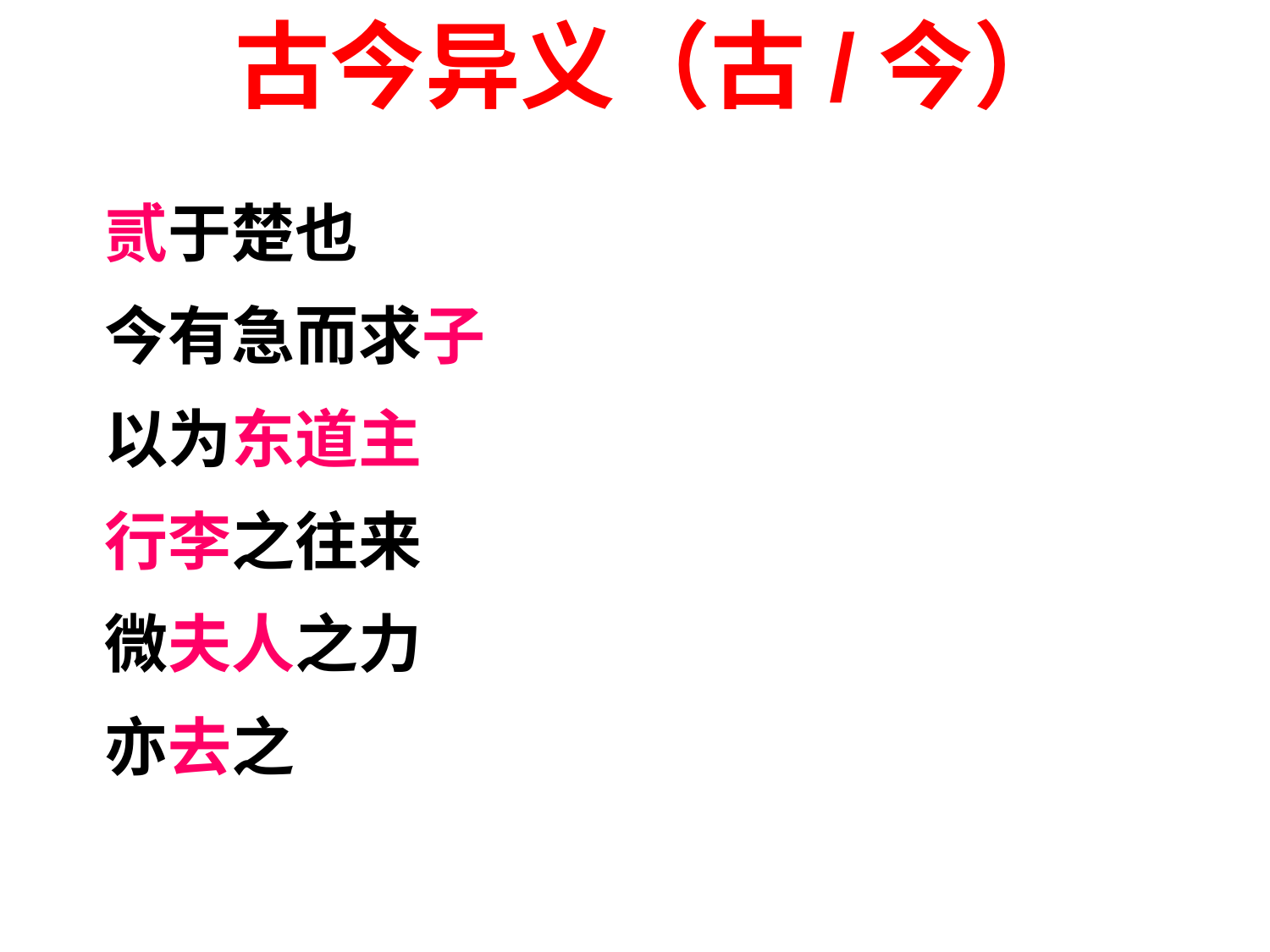

古今异义（古/今）
贰于楚也
今有急而求子
以为东道主
行李之往来
微夫人之力
亦去之